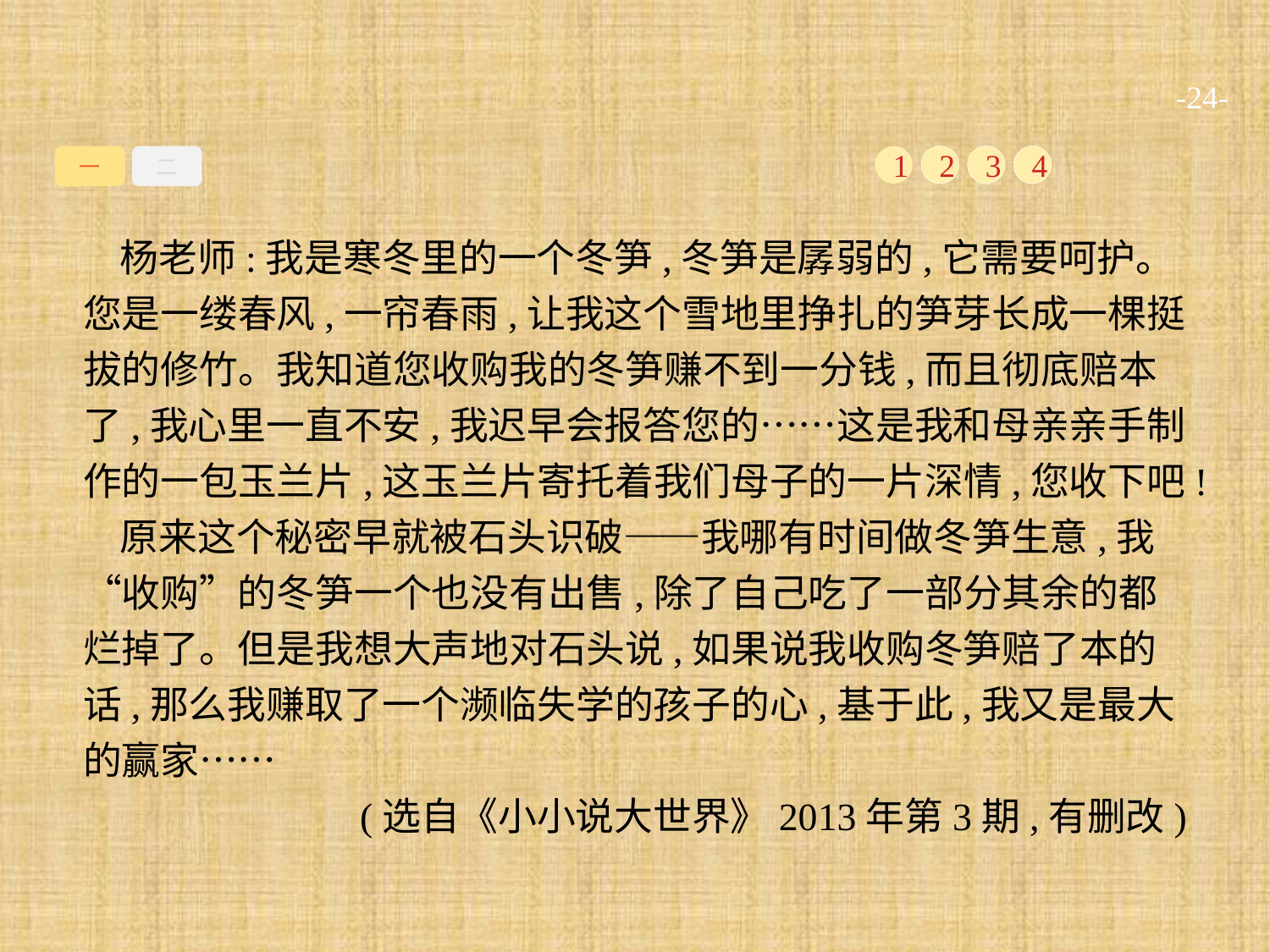

-24-
一
二
1
2
3
4
杨老师:我是寒冬里的一个冬笋,冬笋是孱弱的,它需要呵护。您是一缕春风,一帘春雨,让我这个雪地里挣扎的笋芽长成一棵挺拔的修竹。我知道您收购我的冬笋赚不到一分钱,而且彻底赔本了,我心里一直不安,我迟早会报答您的……这是我和母亲亲手制作的一包玉兰片,这玉兰片寄托着我们母子的一片深情,您收下吧!
原来这个秘密早就被石头识破——我哪有时间做冬笋生意,我“收购”的冬笋一个也没有出售,除了自己吃了一部分其余的都烂掉了。但是我想大声地对石头说,如果说我收购冬笋赔了本的话,那么我赚取了一个濒临失学的孩子的心,基于此,我又是最大的赢家……
(选自《小小说大世界》2013年第3期,有删改)